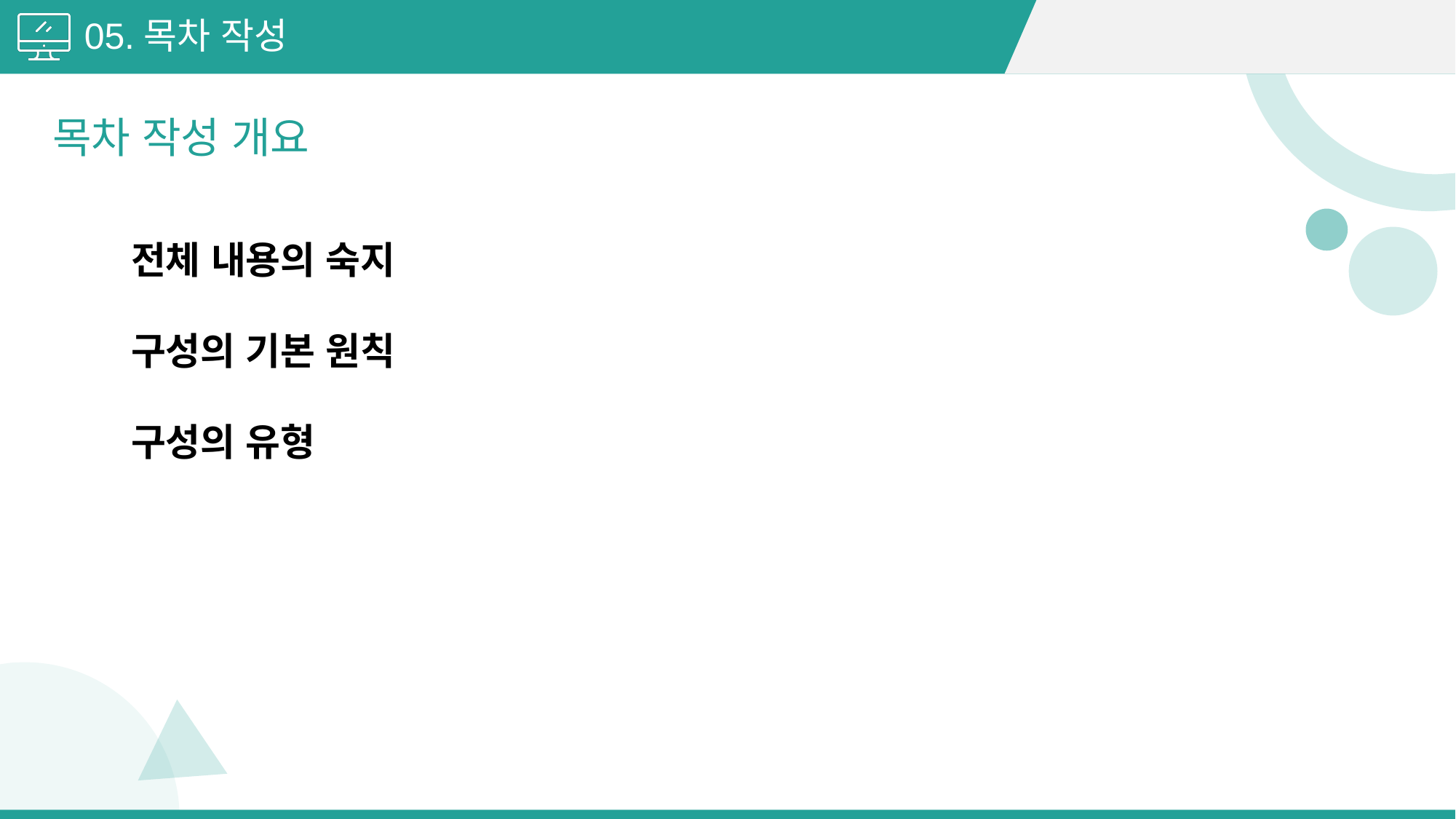

05.목차 작성
목차 작성 개요

전체 내용의 숙지
구성의 기본 원칙
구성의 유형